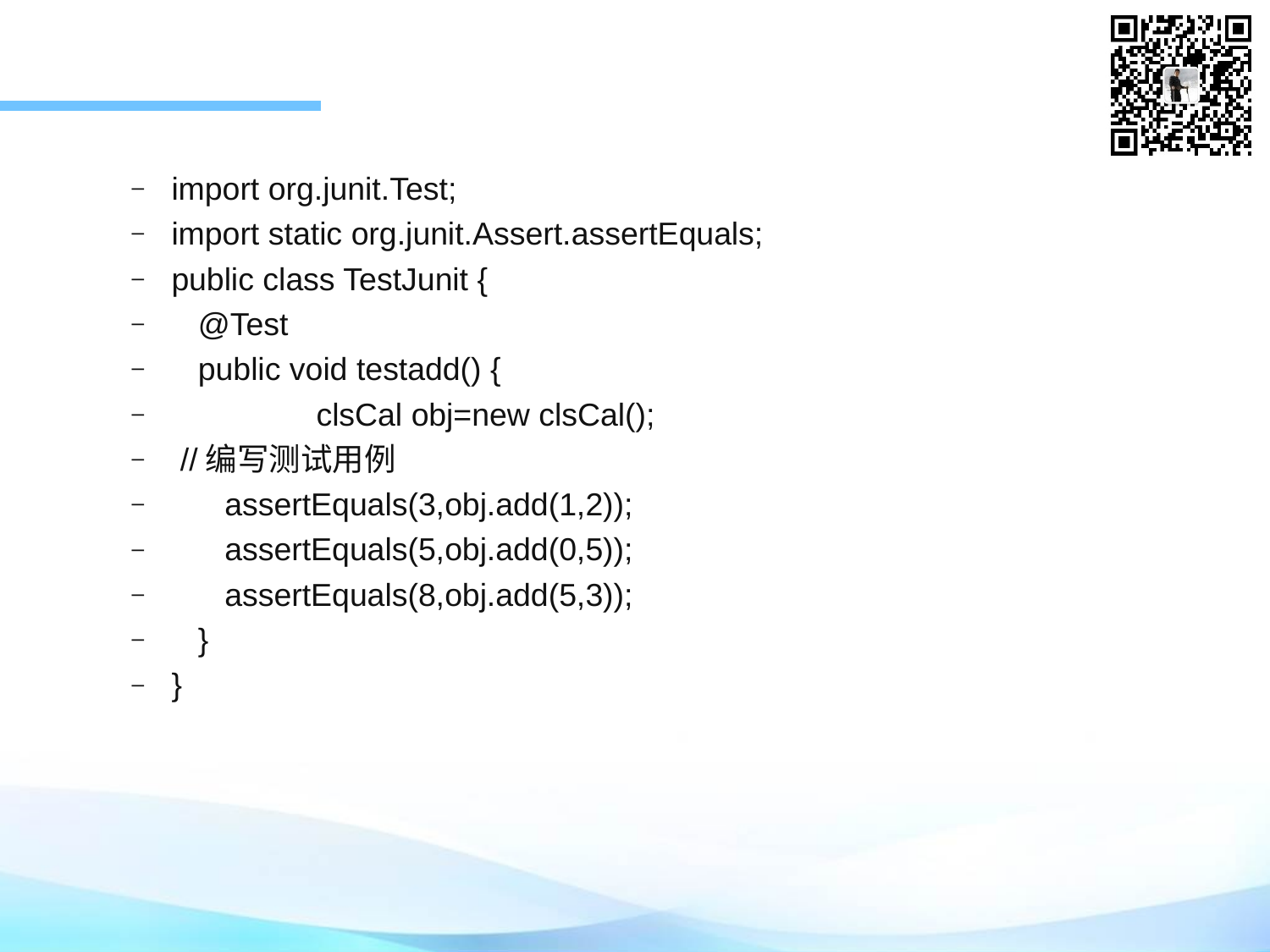

import org.junit.Test;
import static org.junit.Assert.assertEquals;
public class TestJunit {
   @Test
   public void testadd() {
	  clsCal obj=new clsCal();
 //编写测试用例
      assertEquals(3,obj.add(1,2));
      assertEquals(5,obj.add(0,5));
      assertEquals(8,obj.add(5,3));
   }
}